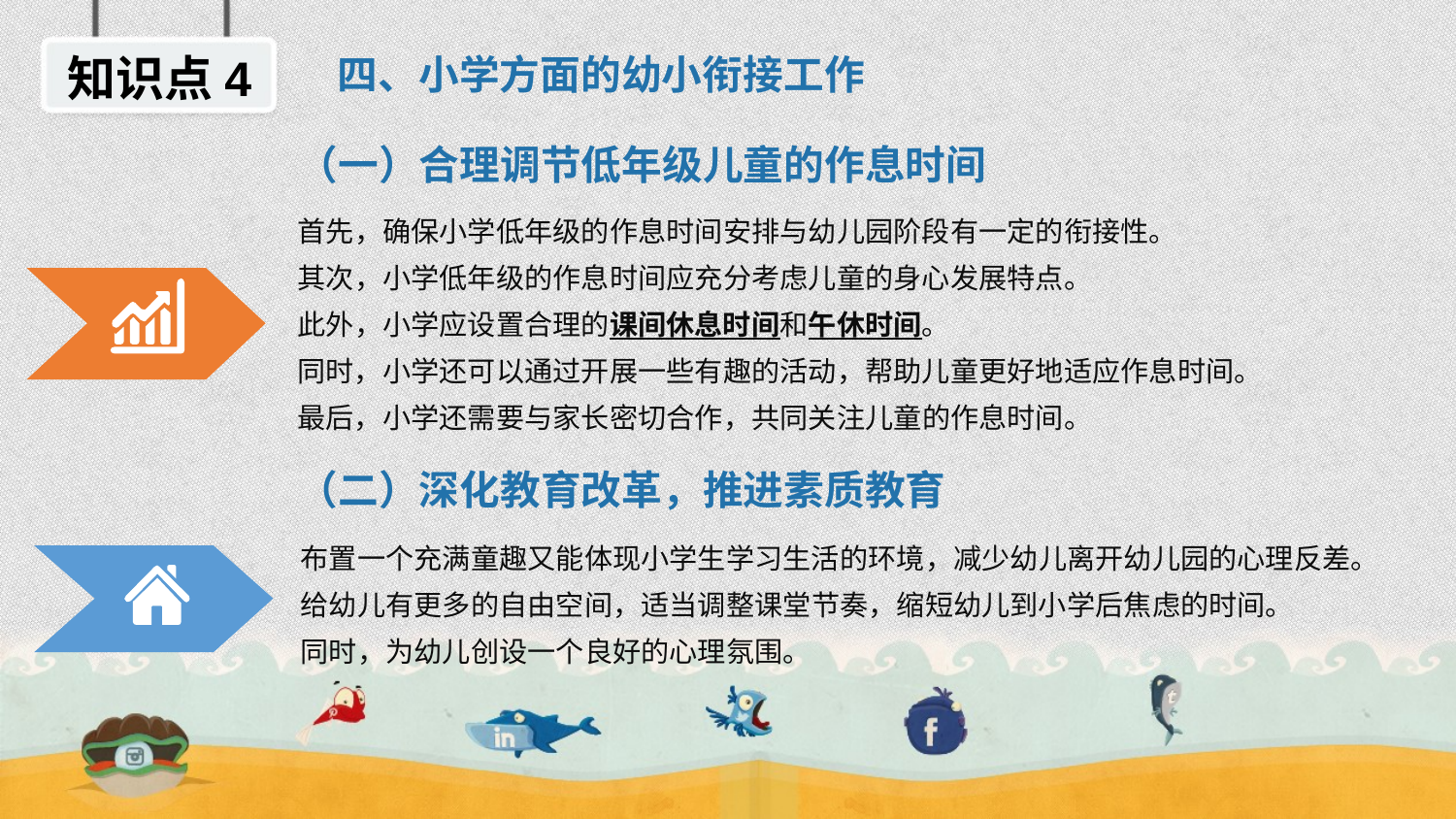

知识点4
四、小学方面的幼小衔接工作
（一）合理调节低年级儿童的作息时间
  首先，确保小学低年级的作息时间安排与幼儿园阶段有一定的衔接性。
  其次，小学低年级的作息时间应充分考虑儿童的身心发展特点。
  此外，小学应设置合理的课间休息时间和午休时间。
  同时，小学还可以通过开展一些有趣的活动，帮助儿童更好地适应作息时间。
  最后，小学还需要与家长密切合作，共同关注儿童的作息时间。

（二）深化教育改革，推进素质教育
 布置一个充满童趣又能体现小学生学习生活的环境，减少幼儿离开幼儿园的心理反差。
 给幼儿有更多的自由空间，适当调整课堂节奏，缩短幼儿到小学后焦虑的时间。
 同时，为幼儿创设一个良好的心理氛围。